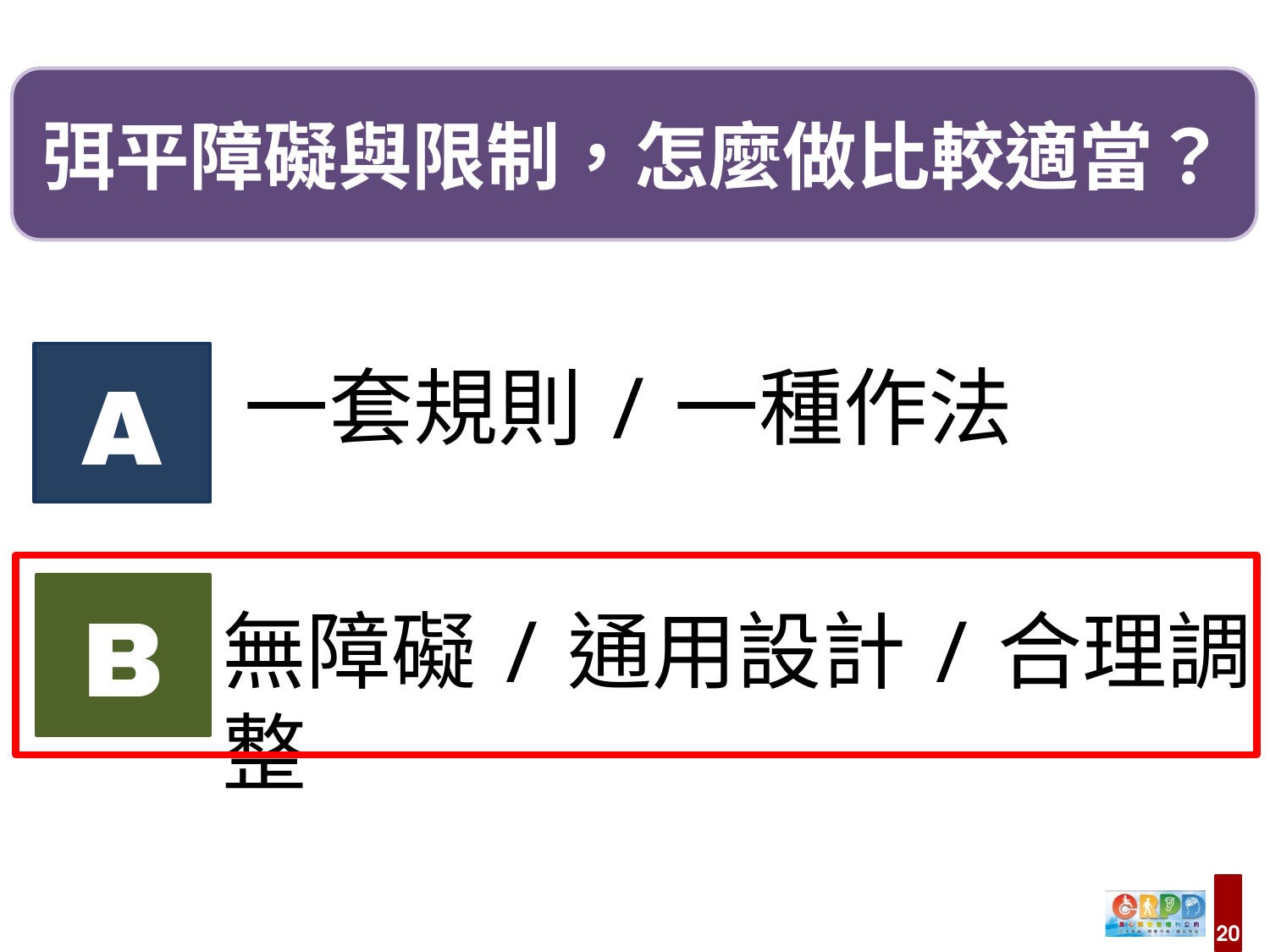

弭平障礙與限制，怎麼做比較適當？
A
一套規則/一種作法

B
無障礙/通用設計/合理調整
20